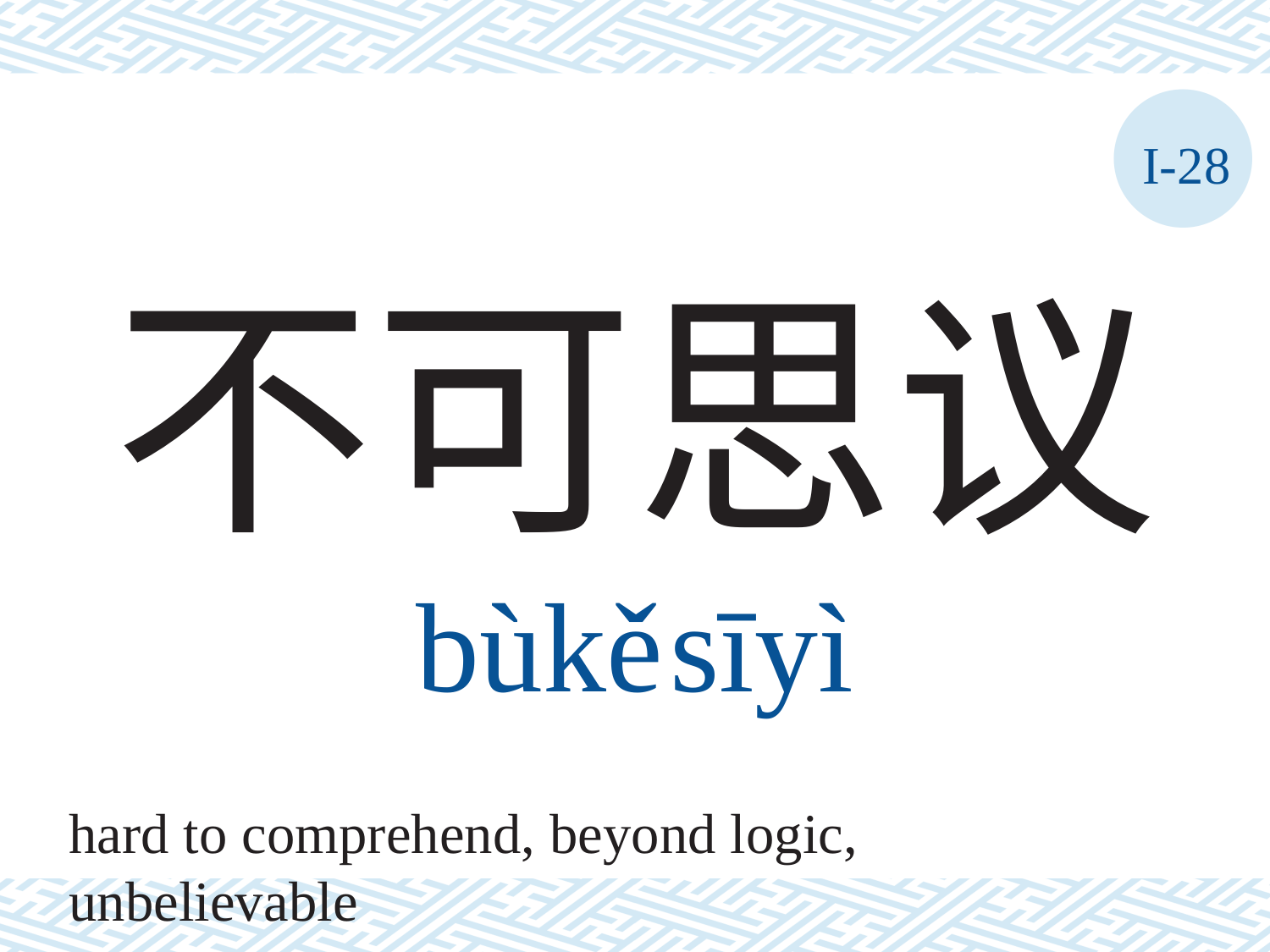

I-28
# 不可思议 bùkě	sīyì
hard to comprehend, beyond logic, unbelievable